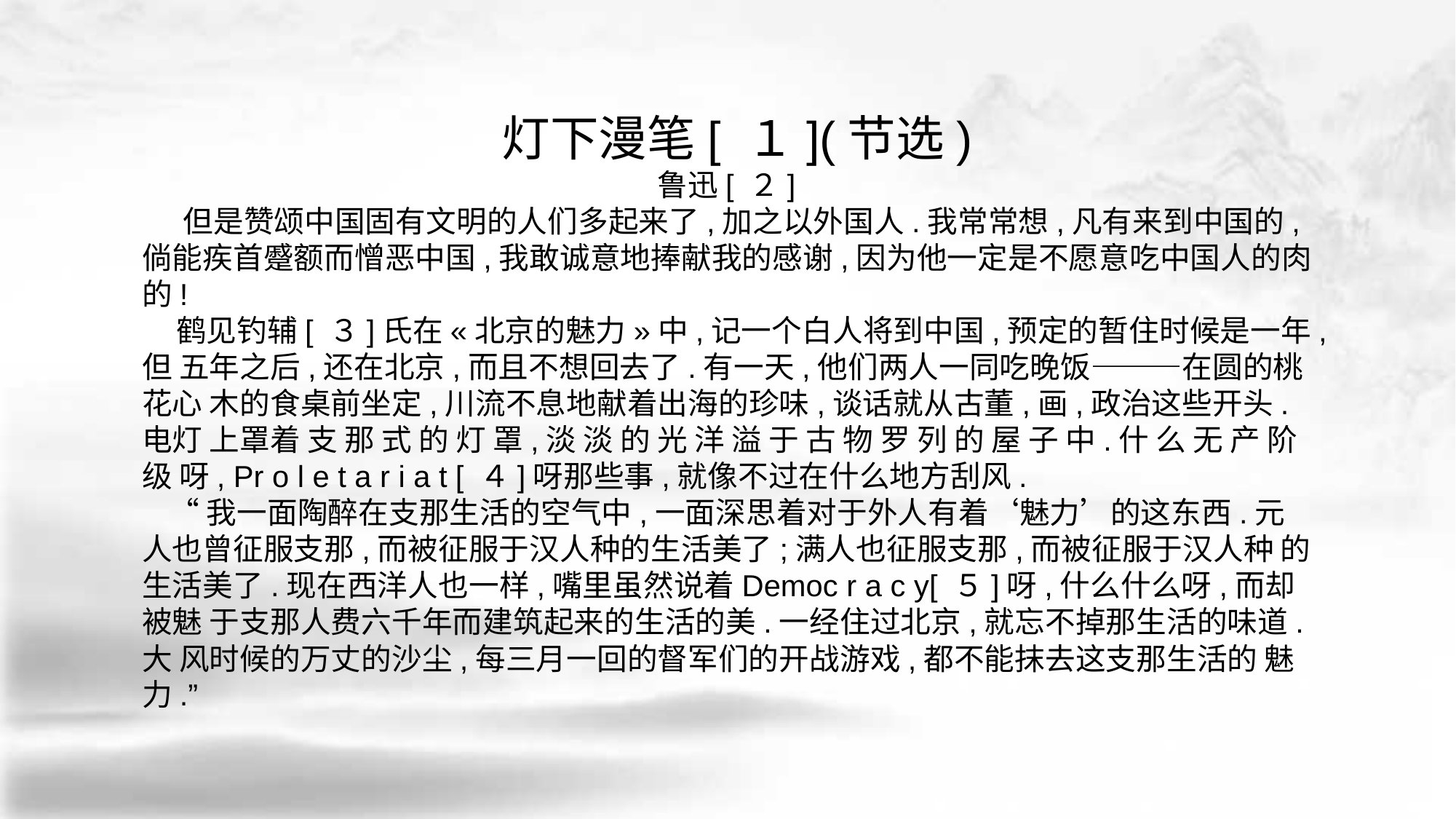

灯下漫笔[ １](节选)
鲁迅[ ２]
     但是赞颂中国固有文明的人们多起来了,加之以外国人.我常常想,凡有来到中国的, 倘能疾首蹙额而憎恶中国,我敢诚意地捧献我的感谢,因为他一定是不愿意吃中国人的肉的!
    鹤见钓辅[ ３]氏在«北京的魅力»中,记一个白人将到中国,预定的暂住时候是一年,但 五年之后,还在北京,而且不想回去了.有一天,他们两人一同吃晚饭———在圆的桃花心 木的食桌前坐定,川流不息地献着出海的珍味,谈话就从古董,画,政治这些开头.电灯 上罩着 支 那 式 的 灯 罩,淡 淡 的 光 洋 溢 于 古 物 罗 列 的 屋 子 中.什 么 无 产 阶 级 呀, Pr o l e t a r i a t [ ４]呀那些事,就像不过在什么地方刮风.
    “我一面陶醉在支那生活的空气中,一面深思着对于外人有着‘魅力’的这东西.元 人也曾征服支那,而被征服于汉人种的生活美了;满人也征服支那,而被征服于汉人种 的生活美了.现在西洋人也一样,嘴里虽然说着Democ r a c y[ ５]呀,什么什么呀,而却被魅 于支那人费六千年而建筑起来的生活的美.一经住过北京,就忘不掉那生活的味道.大 风时候的万丈的沙尘,每三月一回的督军们的开战游戏,都不能抹去这支那生活的 魅力.”